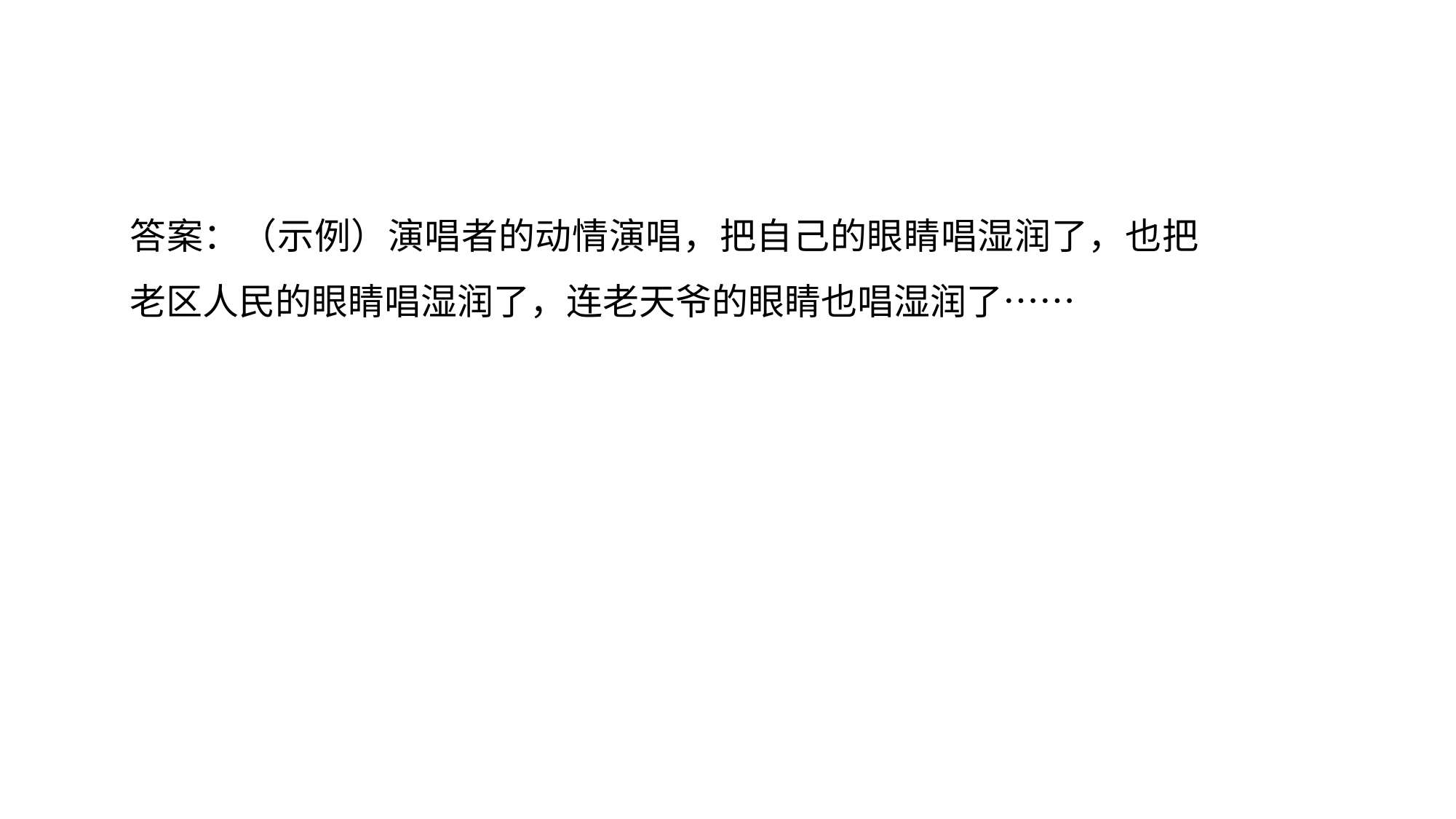

答案：（示例）演唱者的动情演唱，把自己的眼睛唱湿润了，也把老区人民的眼睛唱湿润了，连老天爷的眼睛也唱湿润了……